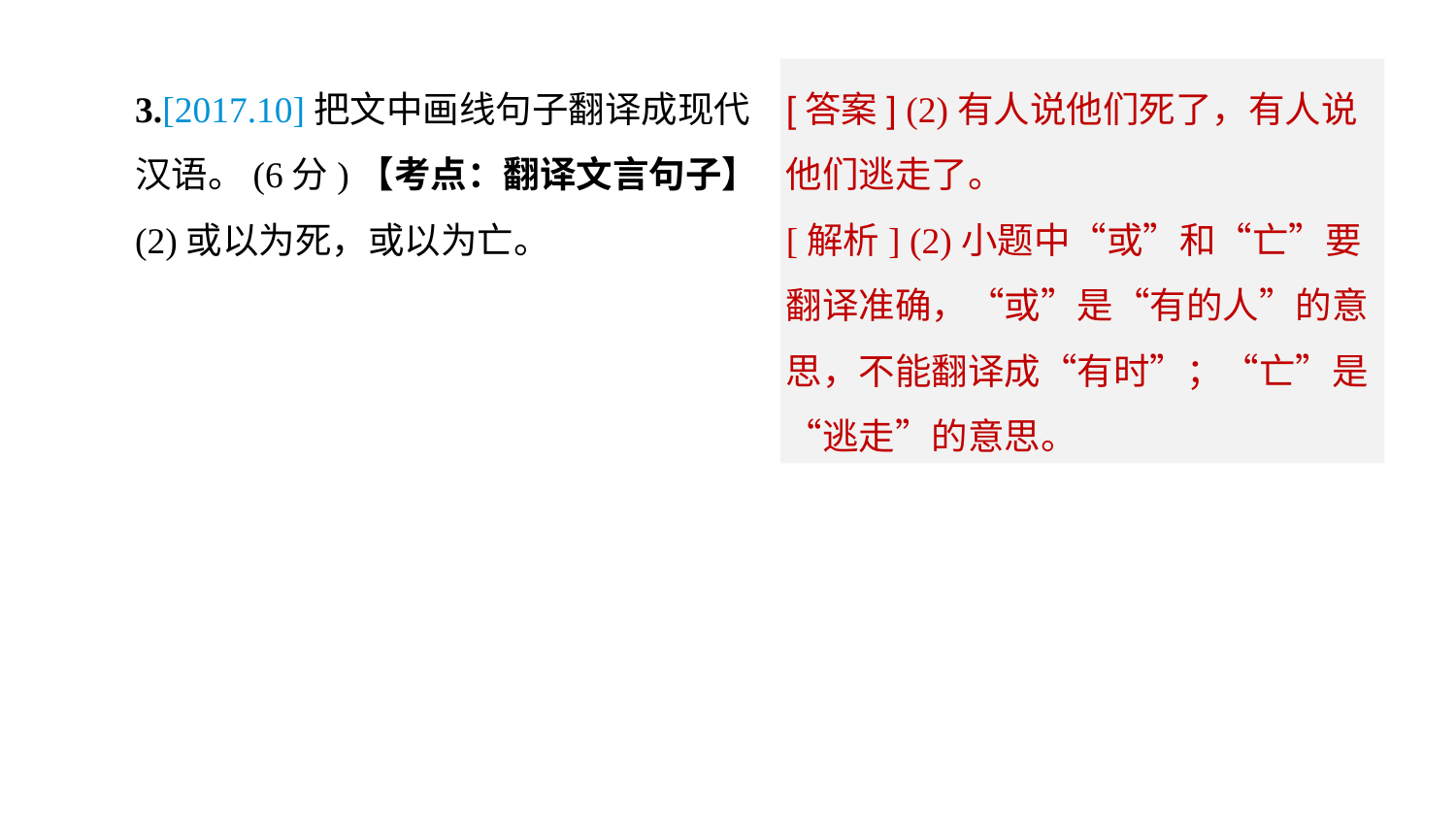

[答案] (2)有人说他们死了，有人说他们逃走了。
[解析] (2)小题中“或”和“亡”要翻译准确，“或”是“有的人”的意思，不能翻译成“有时”；“亡”是“逃走”的意思。
3.[2017.10]把文中画线句子翻译成现代汉语。(6分)【考点：翻译文言句子】
(2)或以为死，或以为亡。